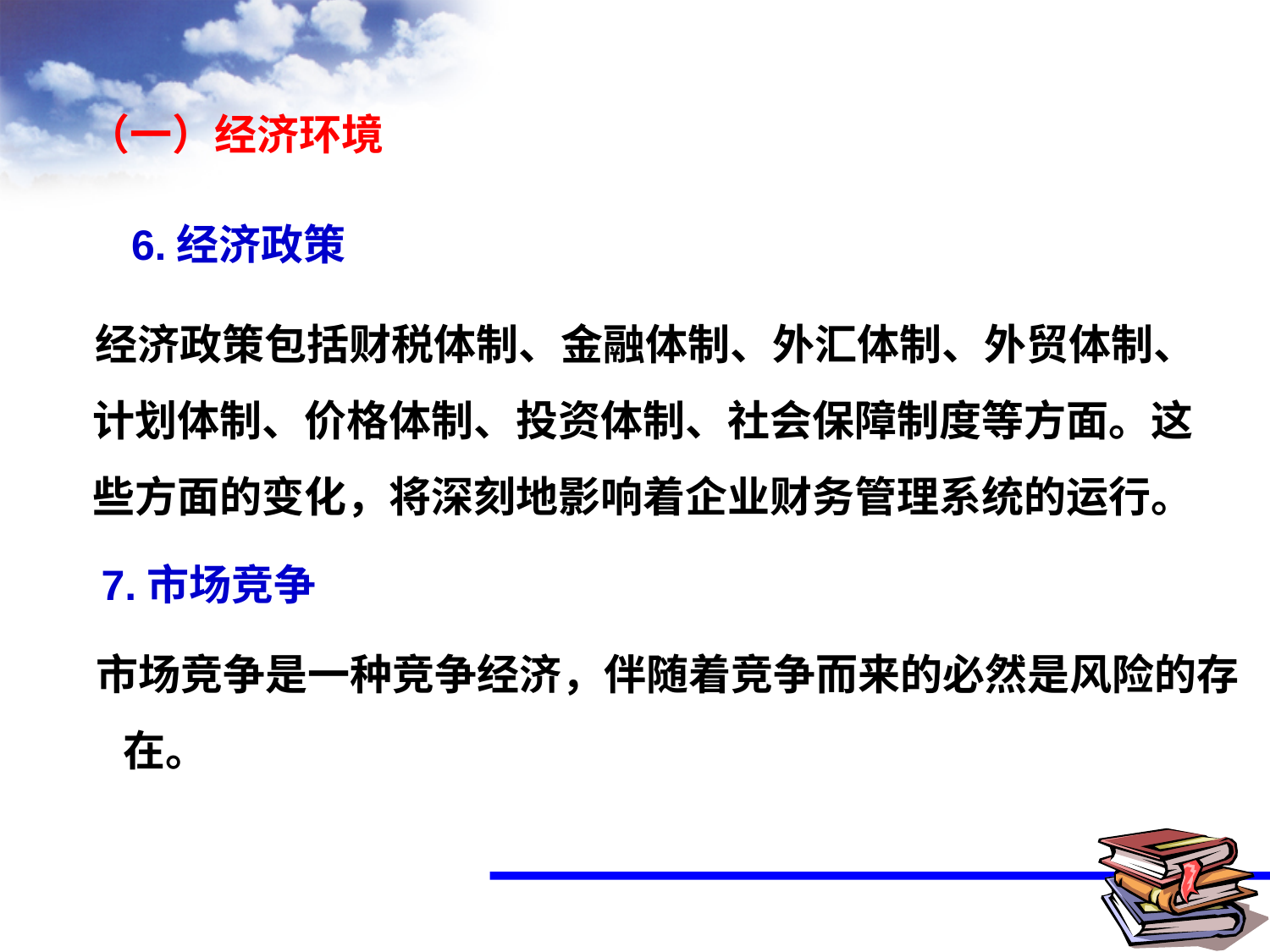

（一）经济环境
  6.经济政策

      经济政策包括财税体制、金融体制、外汇体制、外贸体制、计划体制、价格体制、投资体制、社会保障制度等方面。这些方面的变化，将深刻地影响着企业财务管理系统的运行。
  7.市场竞争
   市场竞争是一种竞争经济，伴随着竞争而来的必然是风险的存在。